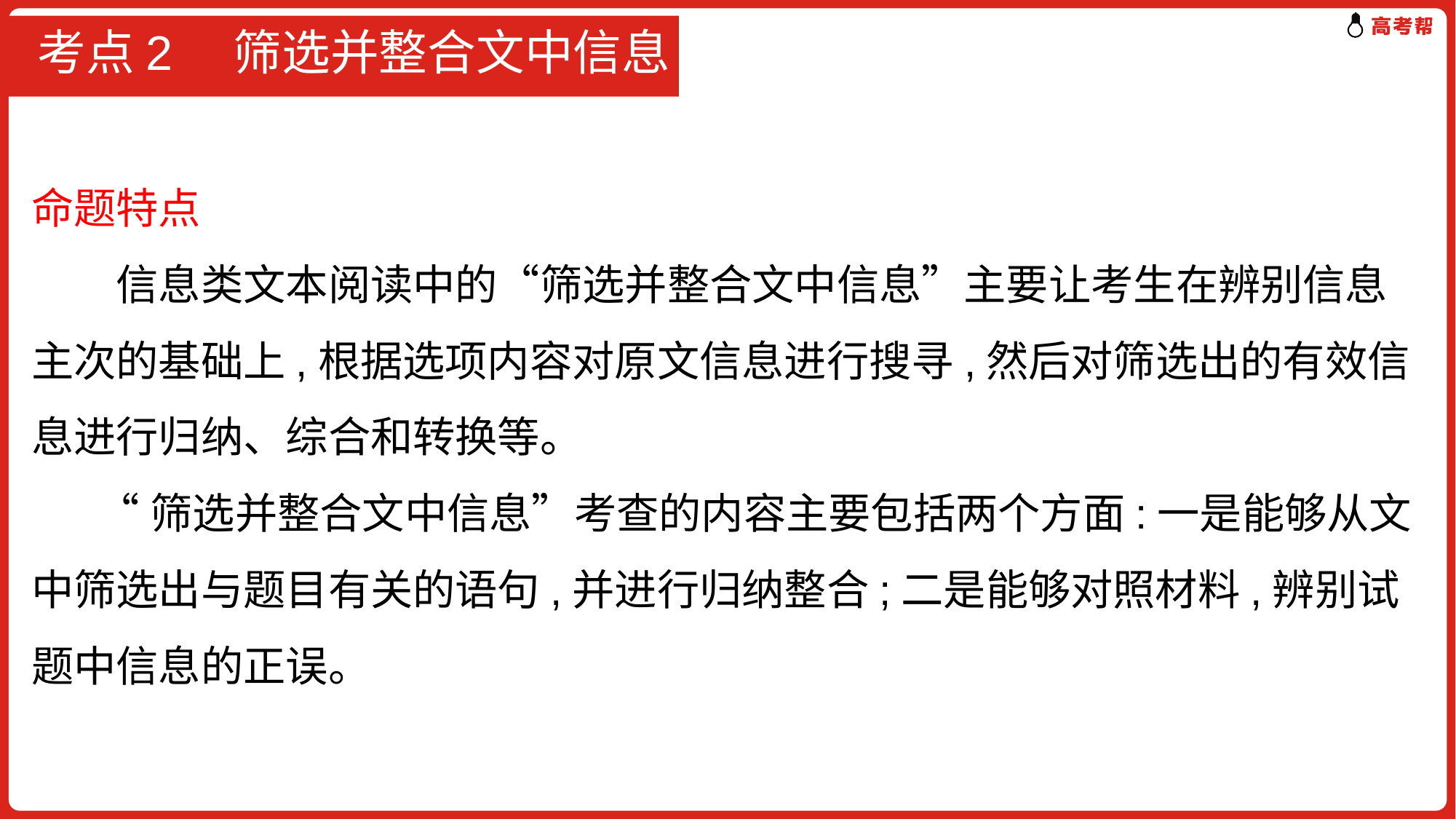

# 考点2　筛选并整合文中信息
命题特点
　　信息类文本阅读中的“筛选并整合文中信息”主要让考生在辨别信息主次的基础上,根据选项内容对原文信息进行搜寻,然后对筛选出的有效信息进行归纳、综合和转换等。
       “筛选并整合文中信息”考查的内容主要包括两个方面:一是能够从文中筛选出与题目有关的语句,并进行归纳整合;二是能够对照材料,辨别试题中信息的正误。